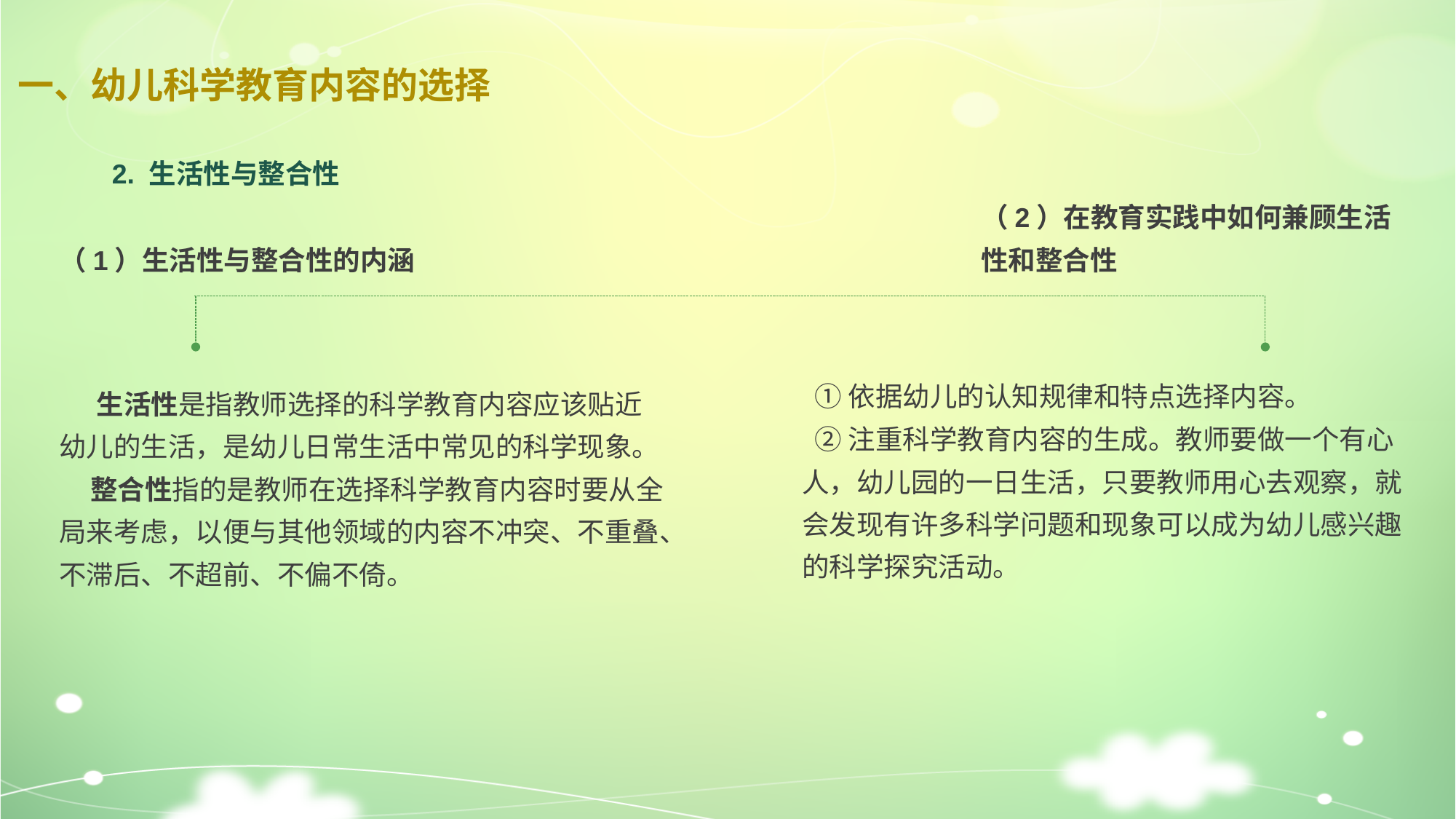

一、幼儿科学教育内容的选择
2. 生活性与整合性
（2）在教育实践中如何兼顾生活性和整合性
（1）生活性与整合性的内涵
  ①依据幼儿的认知规律和特点选择内容。
  ②注重科学教育内容的生成。教师要做一个有心人，幼儿园的一日生活，只要教师用心去观察，就会发现有许多科学问题和现象可以成为幼儿感兴趣的科学探究活动。
     生活性是指教师选择的科学教育内容应该贴近幼儿的生活，是幼儿日常生活中常见的科学现象。
    整合性指的是教师在选择科学教育内容时要从全局来考虑，以便与其他领域的内容不冲突、不重叠、不滞后、不超前、不偏不倚。